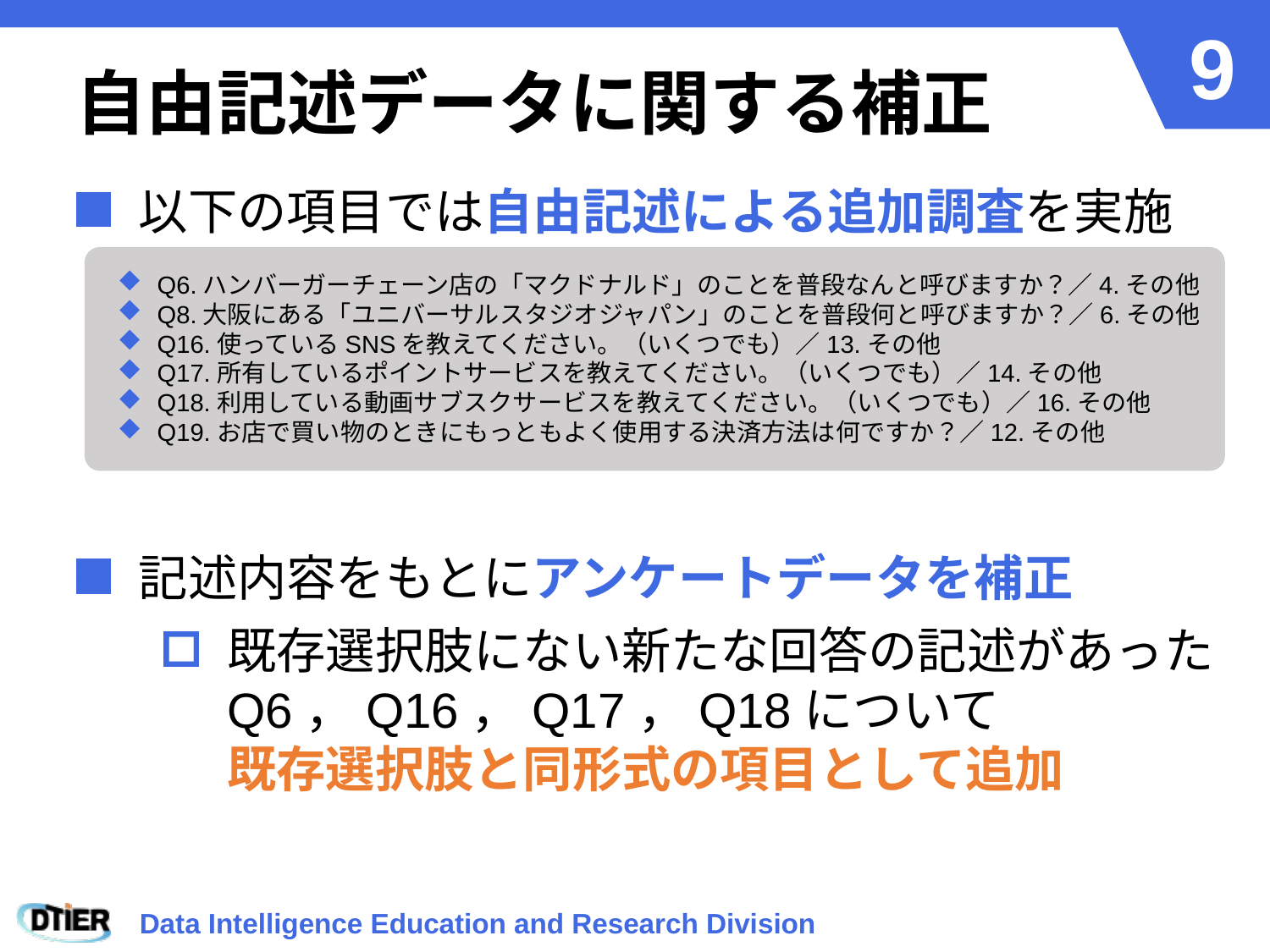

# 自由記述データに関する補正
以下の項目では自由記述による追加調査を実施

記述内容をもとにアンケートデータを補正
既存選択肢にない新たな回答の記述があった
Q6，Q16，Q17，Q18について
既存選択肢と同形式の項目として追加

Q6.ハンバーガーチェーン店の「マクドナルド」のことを普段なんと呼びますか？／4.その他
Q8.大阪にある「ユニバーサルスタジオジャパン」のことを普段何と呼びますか？／6.その他
Q16.使っているSNSを教えてください。（いくつでも）／13.その他
Q17.所有しているポイントサービスを教えてください。（いくつでも）／14.その他
Q18.利用している動画サブスクサービスを教えてください。（いくつでも）／16.その他
Q19.お店で買い物のときにもっともよく使用する決済方法は何ですか？／12.その他